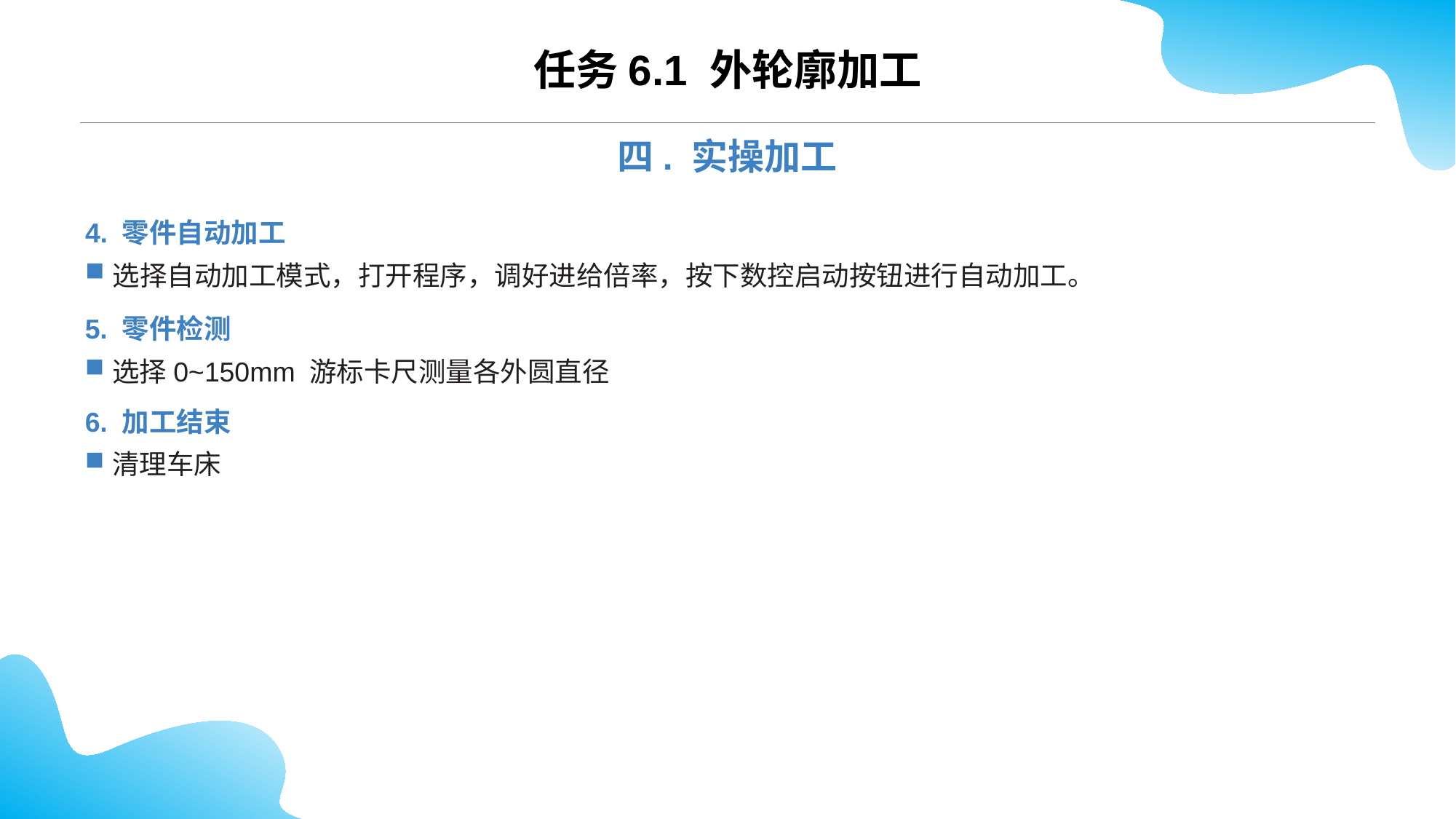

CONTENTS
任务6.1 外轮廓加工
四. 实操加工
4. 零件自动加工
选择自动加工模式，打开程序，调好进给倍率，按下数控启动按钮进行自动加工。
5. 零件检测
选择0~150mm 游标卡尺测量各外圆直径
6. 加工结束
清理车床